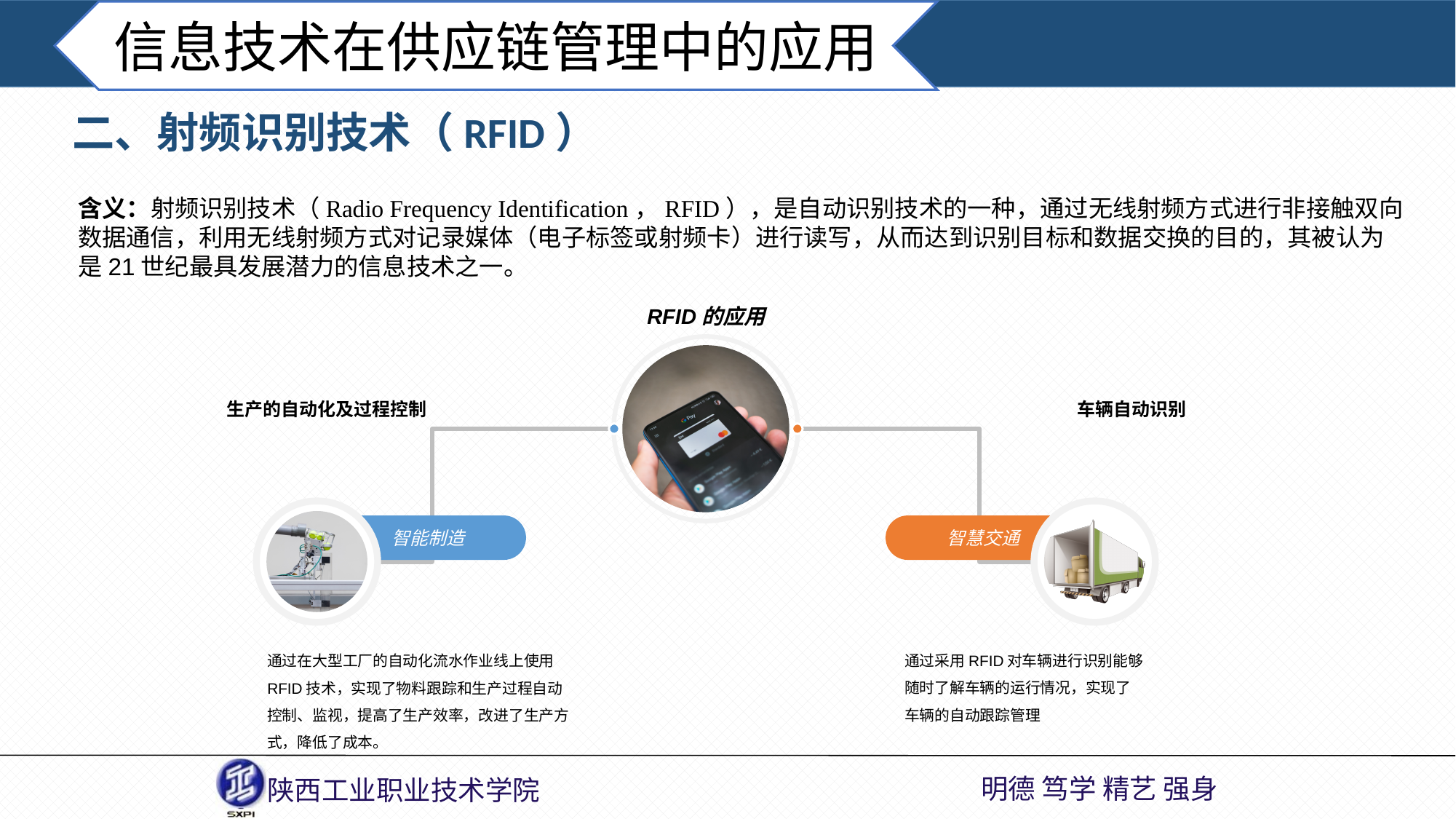

信息技术在供应链管理中的应用
二、射频识别技术（RFID）
含义：射频识别技术（Radio Frequency Identification，RFID），是自动识别技术的一种，通过无线射频方式进行非接触双向数据通信，利用无线射频方式对记录媒体（电子标签或射频卡）进行读写，从而达到识别目标和数据交换的目的，其被认为是21世纪最具发展潜力的信息技术之一。
RFID的应用

生产的自动化及过程控制
车辆自动识别

智能制造

智慧交通
通过在大型工厂的自动化流水作业线上使用RFID技术，实现了物料跟踪和生产过程自动控制、监视，提高了生产效率，改进了生产方式，降低了成本。
通过采用RFID对车辆进行识别能够随时了解车辆的运行情况，实现了车辆的自动跟踪管理